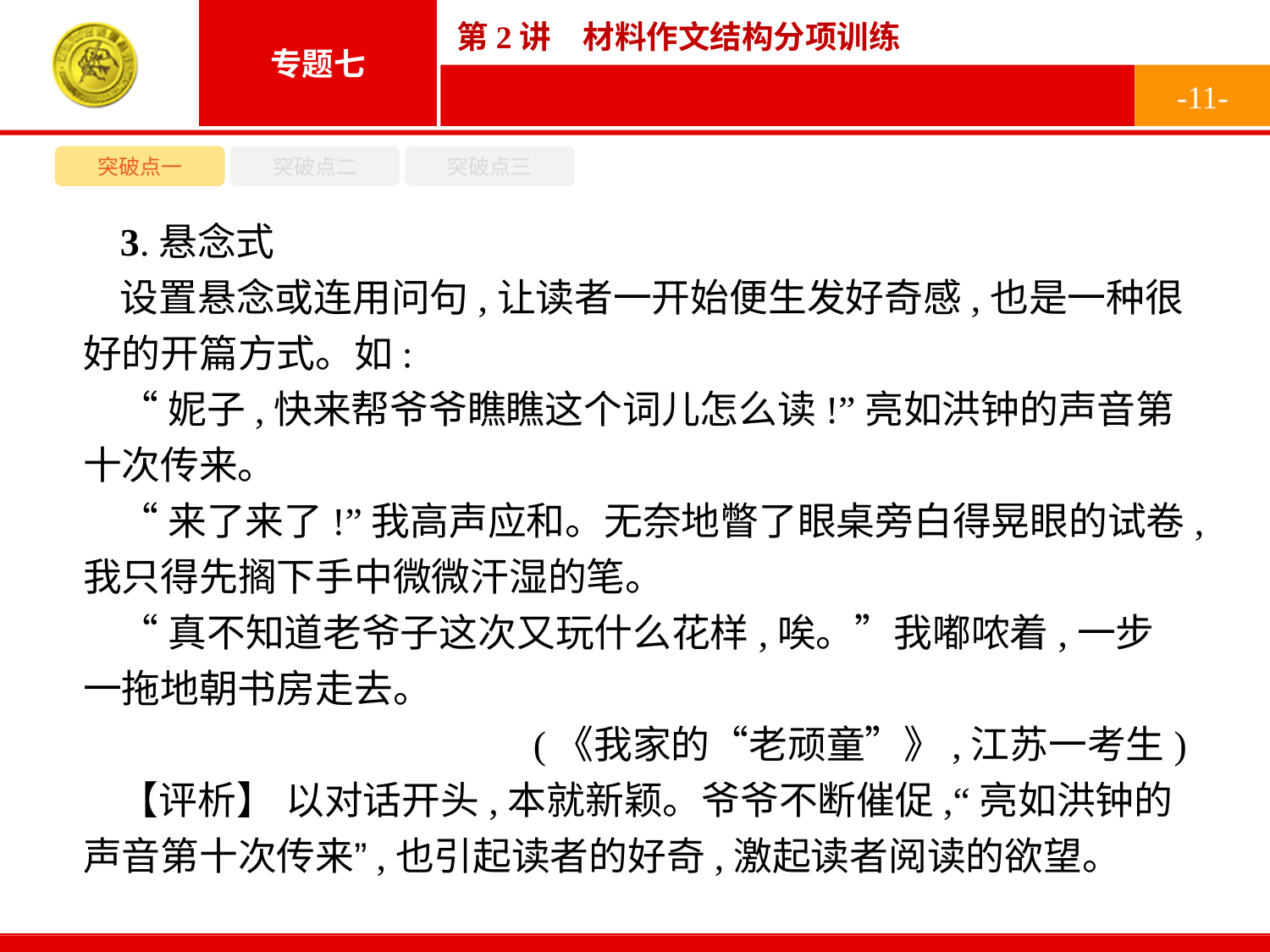

-11-
突破点一
突破点二
突破点三
3.悬念式
设置悬念或连用问句,让读者一开始便生发好奇感,也是一种很好的开篇方式。如:
“妮子,快来帮爷爷瞧瞧这个词儿怎么读!”亮如洪钟的声音第十次传来。
“来了来了!”我高声应和。无奈地瞥了眼桌旁白得晃眼的试卷,我只得先搁下手中微微汗湿的笔。
“真不知道老爷子这次又玩什么花样,唉。”我嘟哝着,一步一拖地朝书房走去。
(《我家的“老顽童”》,江苏一考生)
【评析】 以对话开头,本就新颖。爷爷不断催促,“亮如洪钟的声音第十次传来”,也引起读者的好奇,激起读者阅读的欲望。